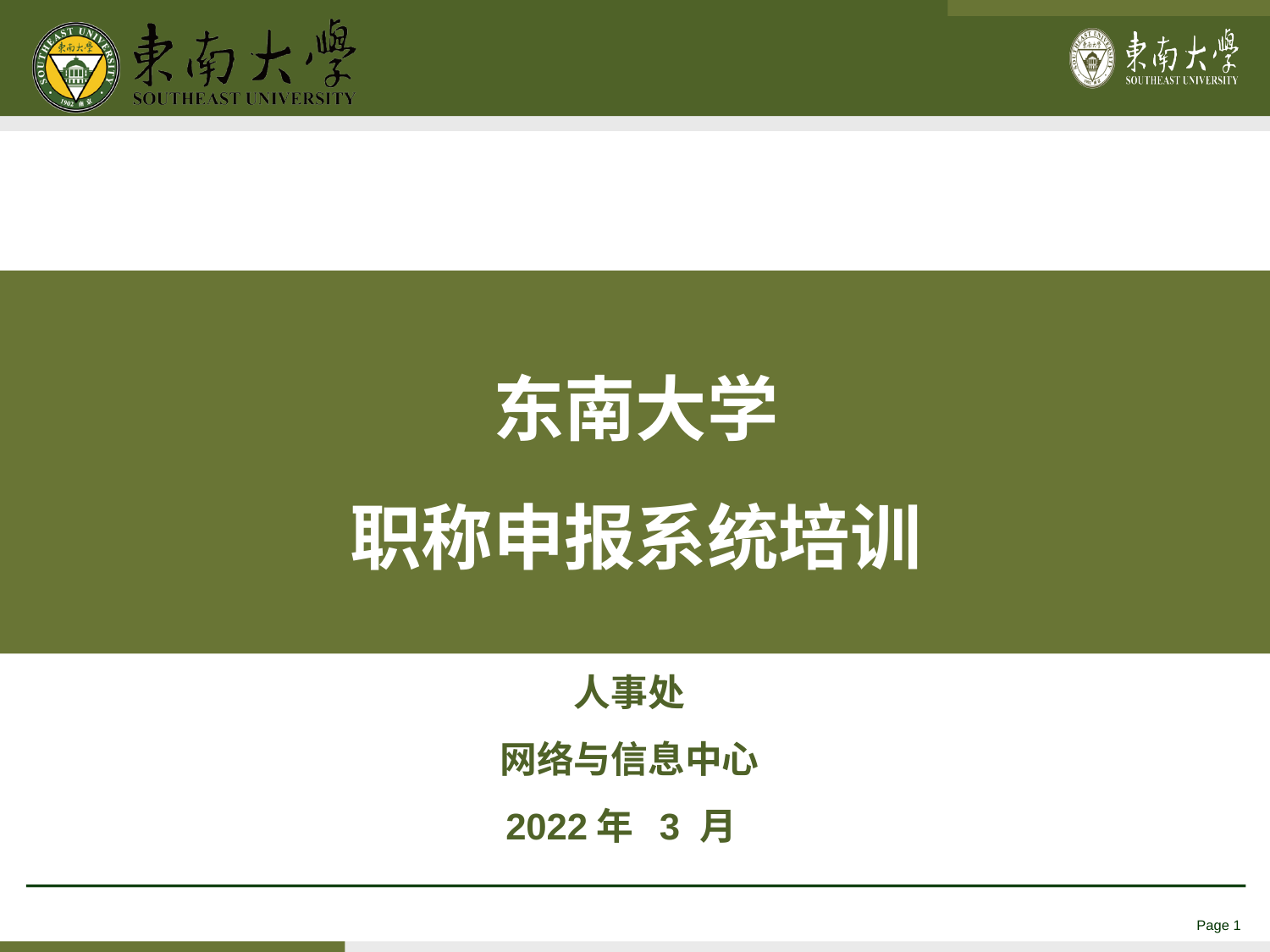

东南大学
职称申报系统培训
人事处
网络与信息中心
2022年  3 月